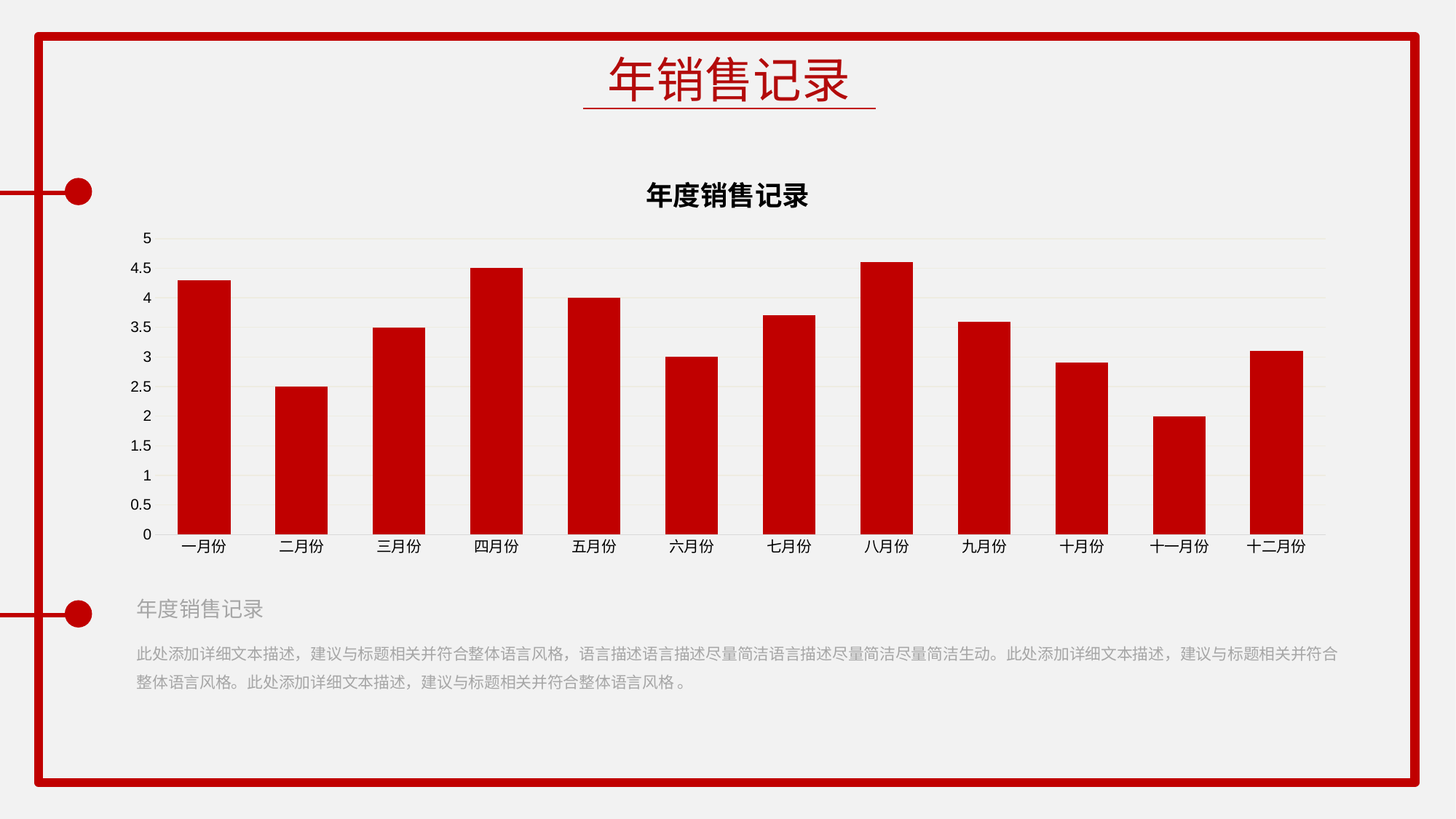

年销售记录

### Chart: 年度销售记录

| Category | 系列 1 |
|---|---|
| 一月份 | 4.3 |
| 二月份 | 2.5 |
| 三月份 | 3.5 |
| 四月份 | 4.5 |
| 五月份 | 4.0 |
| 六月份 | 3.0 |
| 七月份 | 3.7 |
| 八月份 | 4.6 |
| 九月份 | 3.6 |
| 十月份 | 2.9 |
| 十一月份 | 2.0 |
| 十二月份 | 3.1 |
年度销售记录
此处添加详细文本描述，建议与标题相关并符合整体语言风格，语言描述语言描述尽量简洁语言描述尽量简洁尽量简洁生动。此处添加详细文本描述，建议与标题相关并符合整体语言风格。此处添加详细文本描述，建议与标题相关并符合整体语言风格 。